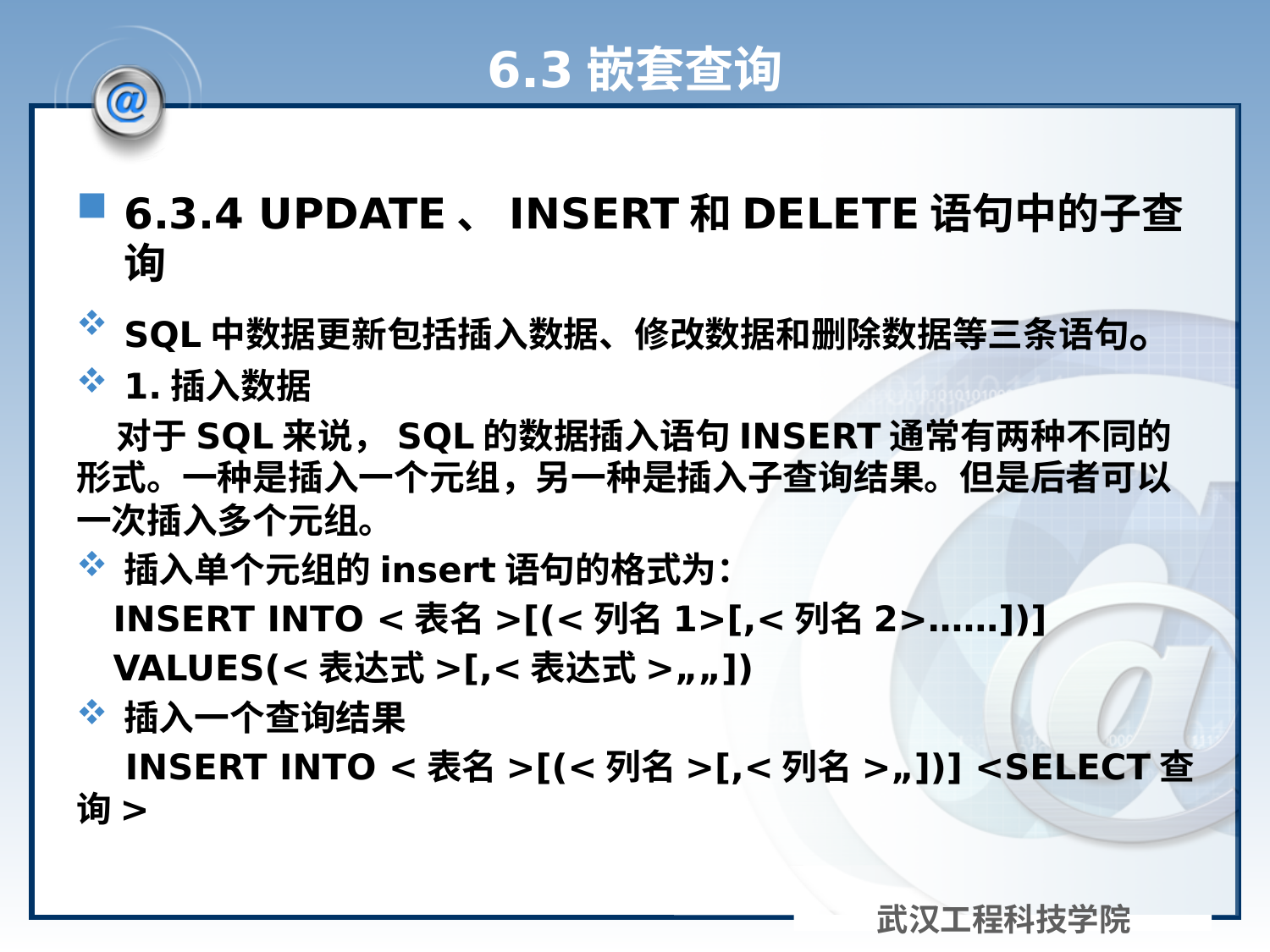

# 6.3嵌套查询
6.3.4 UPDATE、INSERT和DELETE语句中的子查询
SQL中数据更新包括插入数据、修改数据和删除数据等三条语句。
1.插入数据
    对于SQL来说，SQL的数据插入语句INSERT通常有两种不同的形式。一种是插入一个元组，另一种是插入子查询结果。但是后者可以一次插入多个元组。
插入单个元组的insert语句的格式为：
   INSERT INTO <表名>[(<列名1>[,<列名2>……])]
   VALUES(<表达式>[,<表达式>„„])
插入一个查询结果
    INSERT INTO <表名>[(<列名>[,<列名>„])] <SELECT查询>

武汉工程科技学院